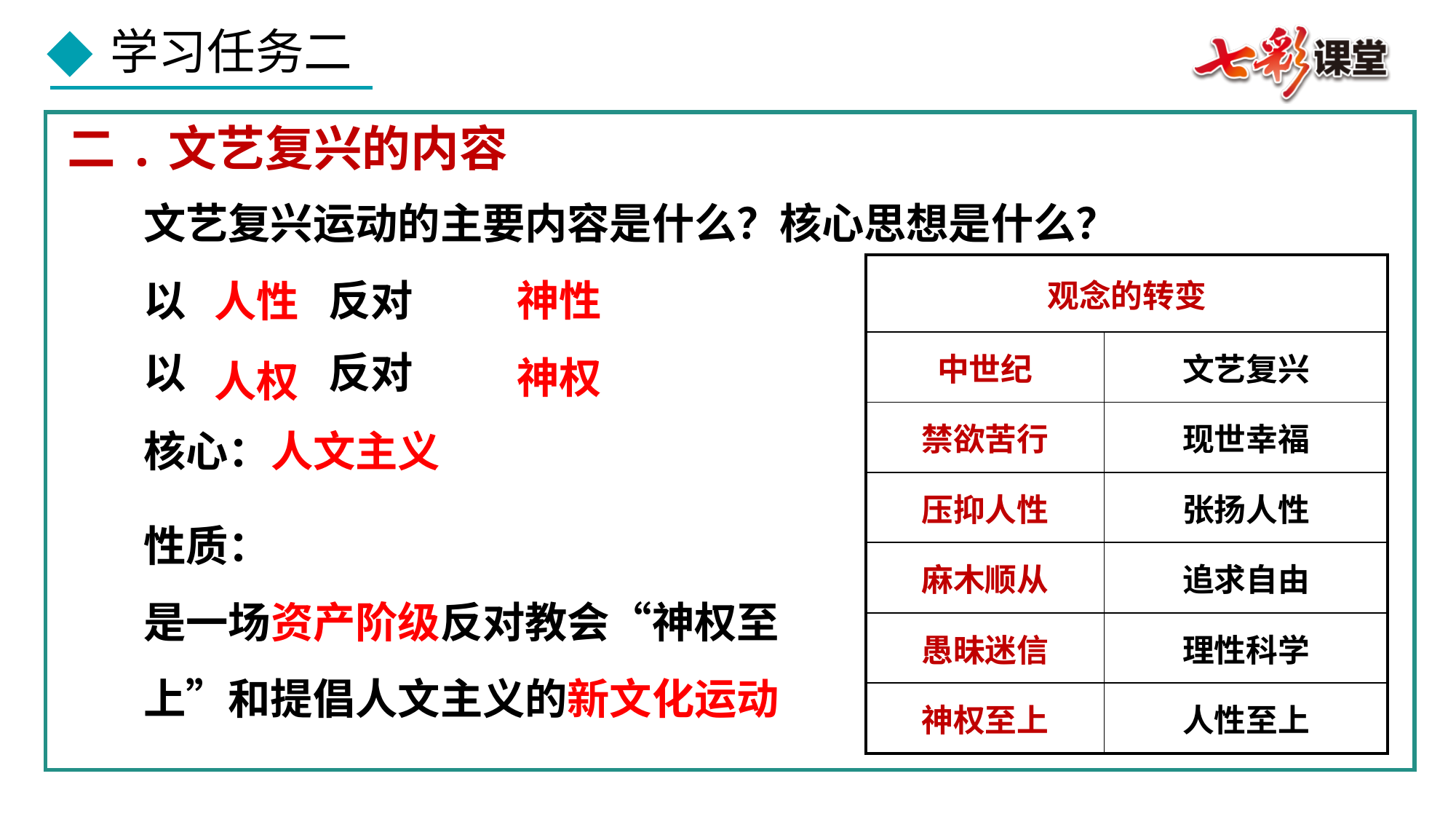

二.文艺复兴的内容
文艺复兴运动的主要内容是什么？核心思想是什么？
| 观念的转变 |  |
| --- | --- |
| 中世纪 | 文艺复兴 |
| 禁欲苦行 | 现世幸福 |
| 压抑人性 | 张扬人性 |
| 麻木顺从 | 追求自由 |
| 愚昧迷信 | 理性科学 |
| 神权至上 | 人性至上 |
以 　　     反对
以　 　     反对
神性
人性
神权
人权
核心：人文主义
性质：
是一场资产阶级反对教会“神权至上”和提倡人文主义的新文化运动